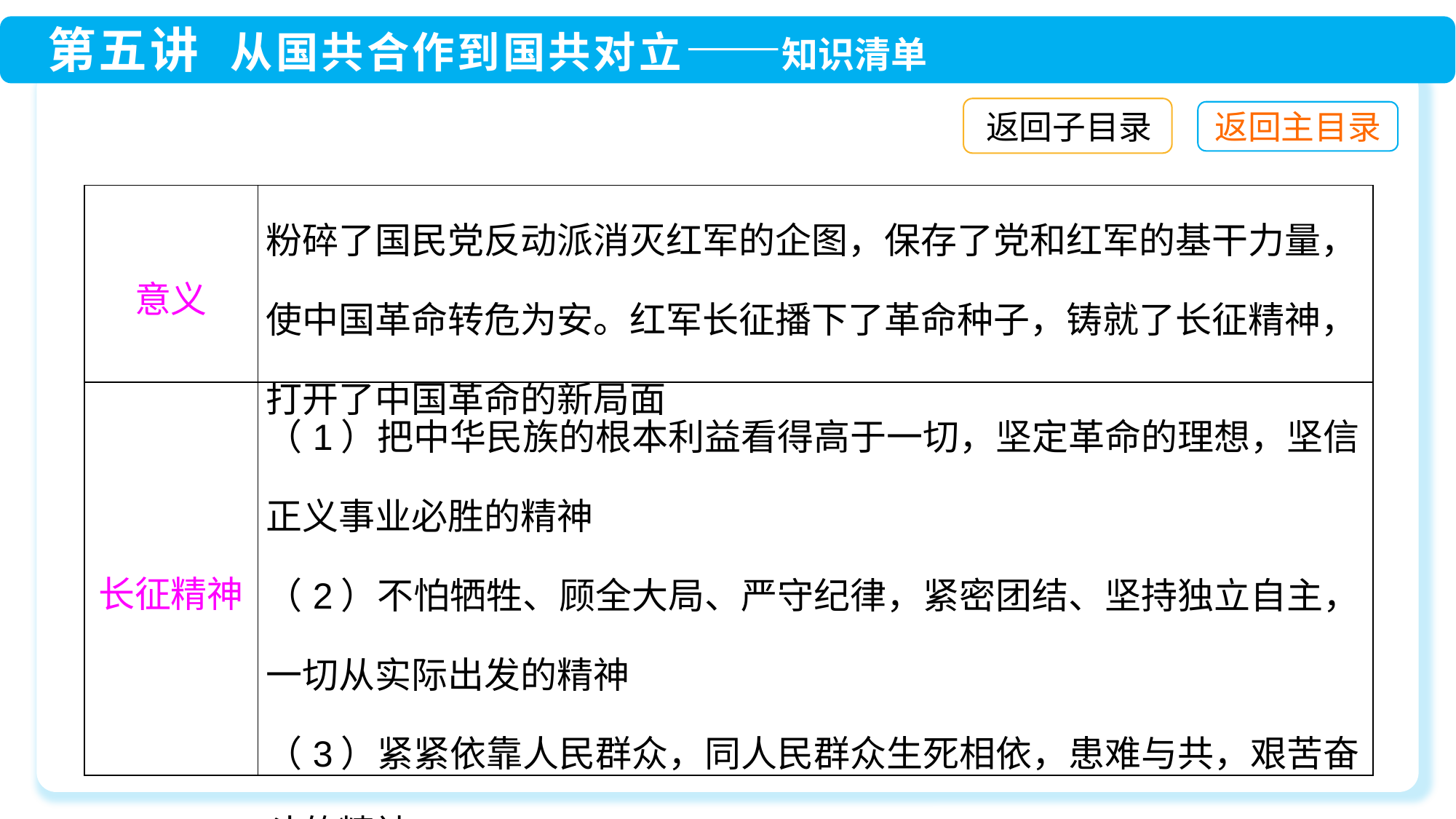

返回子目录
| 意义 | 粉碎了国民党反动派消灭红军的企图，保存了党和红军的基干力量，使中国革命转危为安。红军长征播下了革命种子，铸就了长征精神，打开了中国革命的新局面 |
| --- | --- |
| 长征精神 | （1）把中华民族的根本利益看得高于一切，坚定革命的理想，坚信正义事业必胜的精神 （2）不怕牺牲、顾全大局、严守纪律，紧密团结、坚持独立自主，一切从实际出发的精神 （3）紧紧依靠人民群众，同人民群众生死相依，患难与共，艰苦奋斗的精神 |